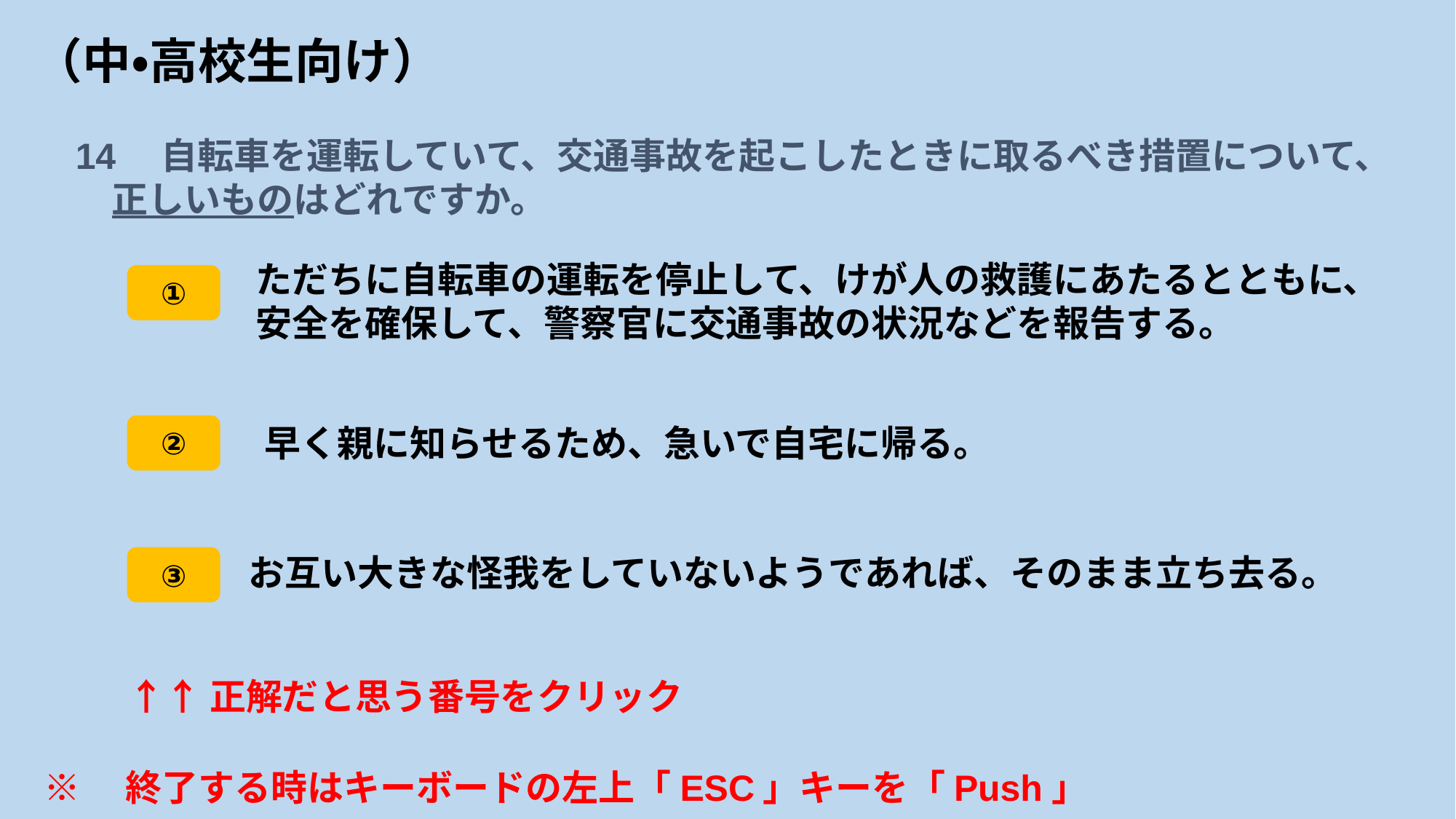

# （中・高校生向け）
14　自転車を運転していて、交通事故を起こしたときに取るべき措置について、
　正しいものはどれですか。
ただちに自転車の運転を停止して、けが人の救護にあたるとともに、安全を確保して、警察官に交通事故の状況などを報告する。
①
②
早く親に知らせるため、急いで自宅に帰る。
お互い大きな怪我をしていないようであれば、そのまま立ち去る。
③
↑↑正解だと思う番号をクリック
※　終了する時はキーボードの左上「ESC」キーを「Push」